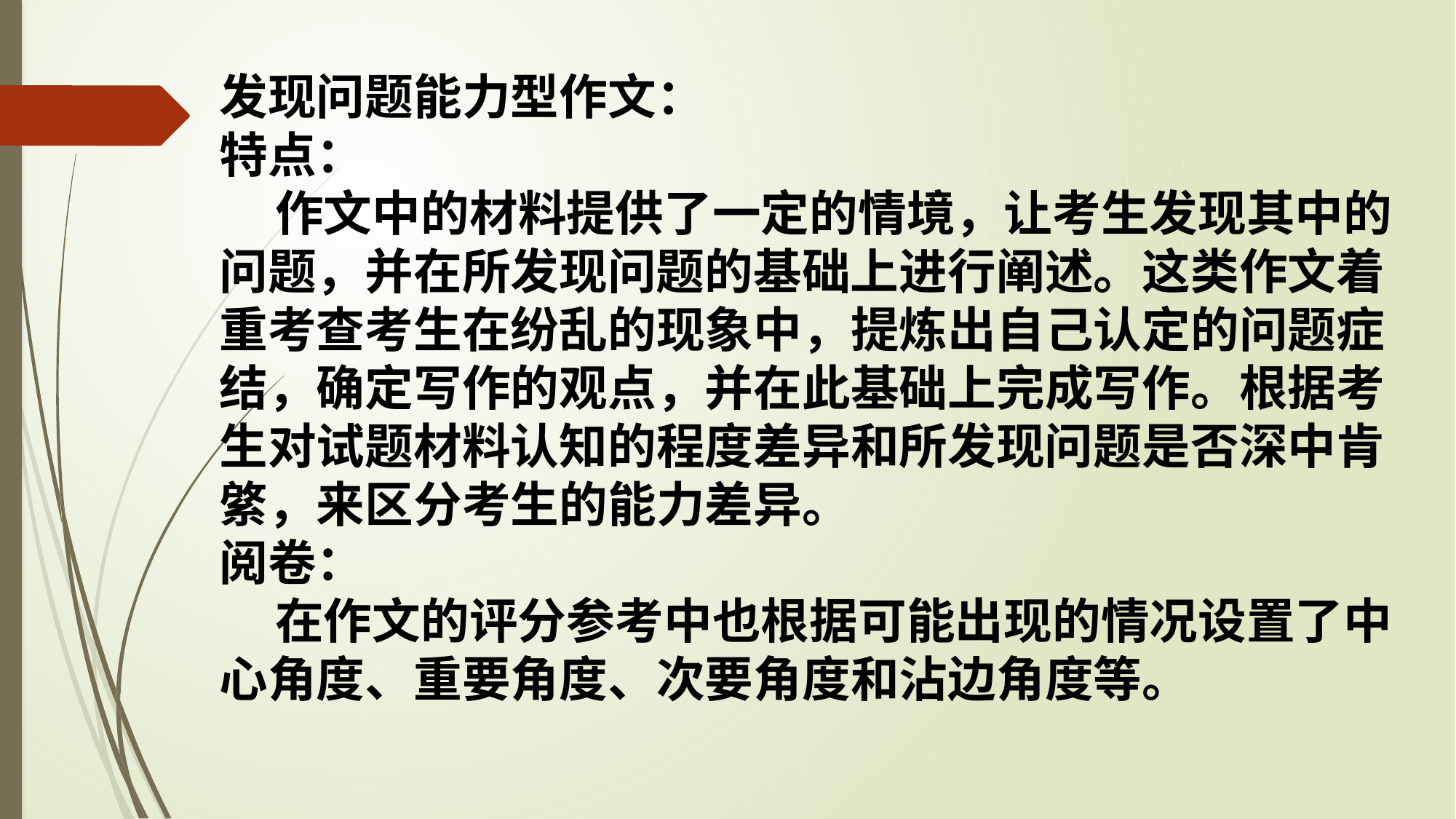

发现问题能力型作文：
特点：
    作文中的材料提供了一定的情境，让考生发现其中的问题，并在所发现问题的基础上进行阐述。这类作文着重考查考生在纷乱的现象中，提炼出自己认定的问题症结，确定写作的观点，并在此基础上完成写作。根据考生对试题材料认知的程度差异和所发现问题是否深中肯綮，来区分考生的能力差异。
阅卷：
    在作文的评分参考中也根据可能出现的情况设置了中心角度、重要角度、次要角度和沾边角度等。